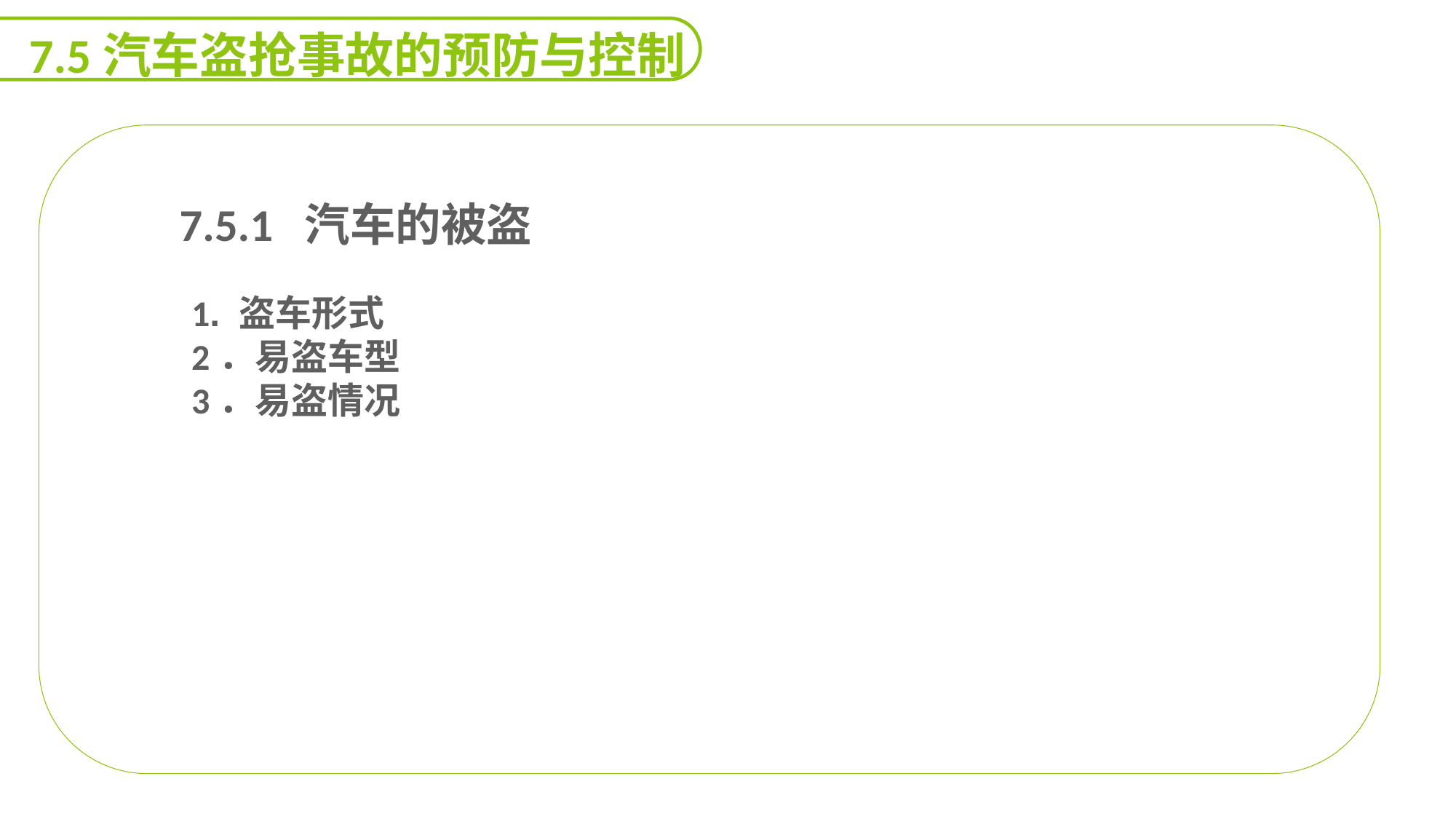

7.5汽车盗抢事故的预防与控制

 7.5.1  汽车的被盗

1. 盗车形式
2．易盗车型
3．易盗情况
能力
目标
延迟符